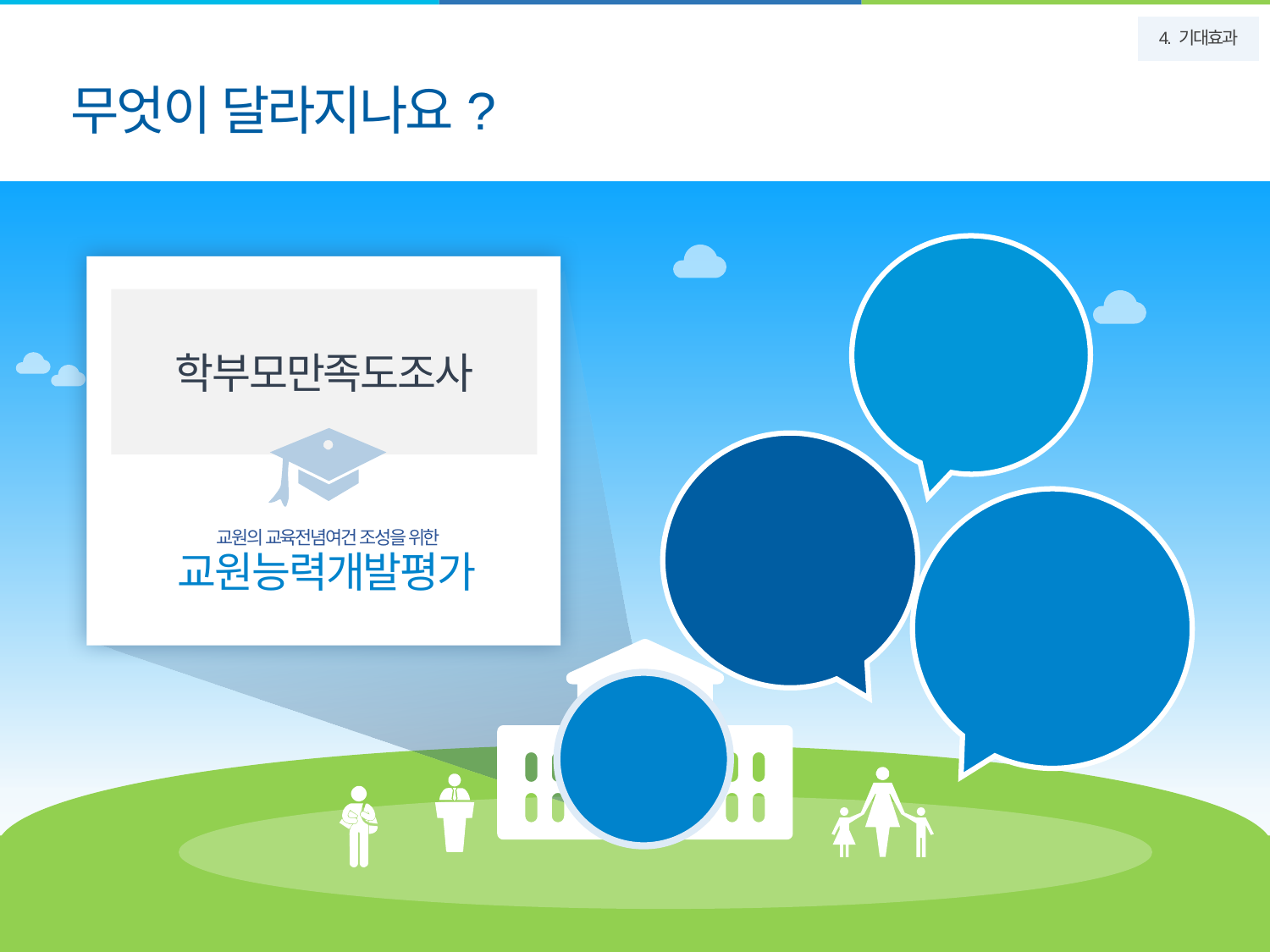

무엇이 달라지나요?
4. 기대효과

“선생님들에
대한 신뢰가
커졌어요.”

학부모만족도조사

교원의 교육전념여건 조성을 위한
교원능력개발평가

“아이들이
학교 가는 것을 즐거워합니다.”

“학부모 역할의
중요성을
깨달았어요.”

학교생활에
반영

19